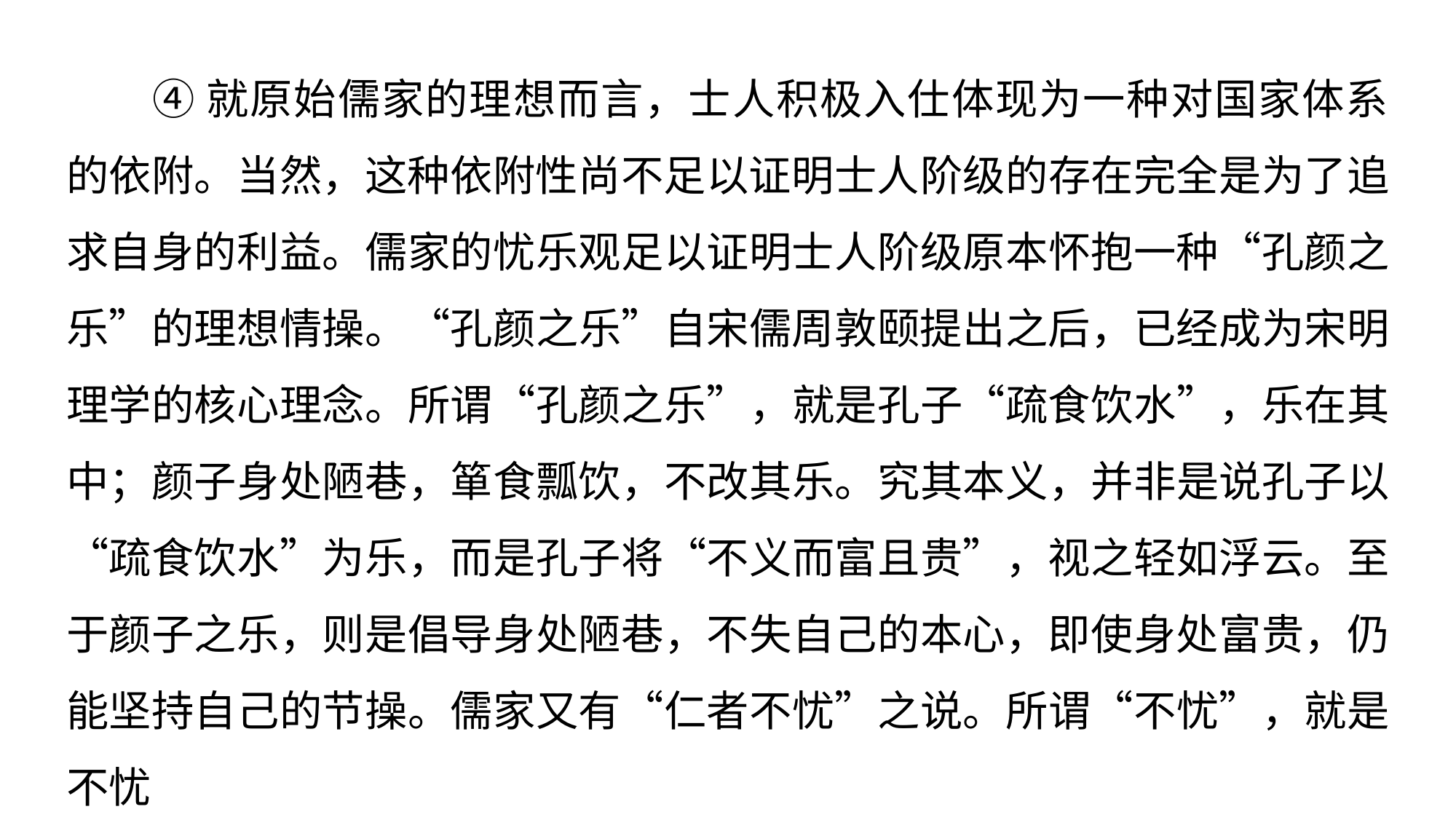

④就原始儒家的理想而言，士人积极入仕体现为一种对国家体系的依附。当然，这种依附性尚不足以证明士人阶级的存在完全是为了追求自身的利益。儒家的忧乐观足以证明士人阶级原本怀抱一种“孔颜之乐”的理想情操。“孔颜之乐”自宋儒周敦颐提出之后，已经成为宋明理学的核心理念。所谓“孔颜之乐”，就是孔子“疏食饮水”，乐在其中；颜子身处陋巷，箪食瓢饮，不改其乐。究其本义，并非是说孔子以“疏食饮水”为乐，而是孔子将“不义而富且贵”，视之轻如浮云。至于颜子之乐，则是倡导身处陋巷，不失自己的本心，即使身处富贵，仍能坚持自己的节操。儒家又有“仁者不忧”之说。所谓“不忧”，就是不忧